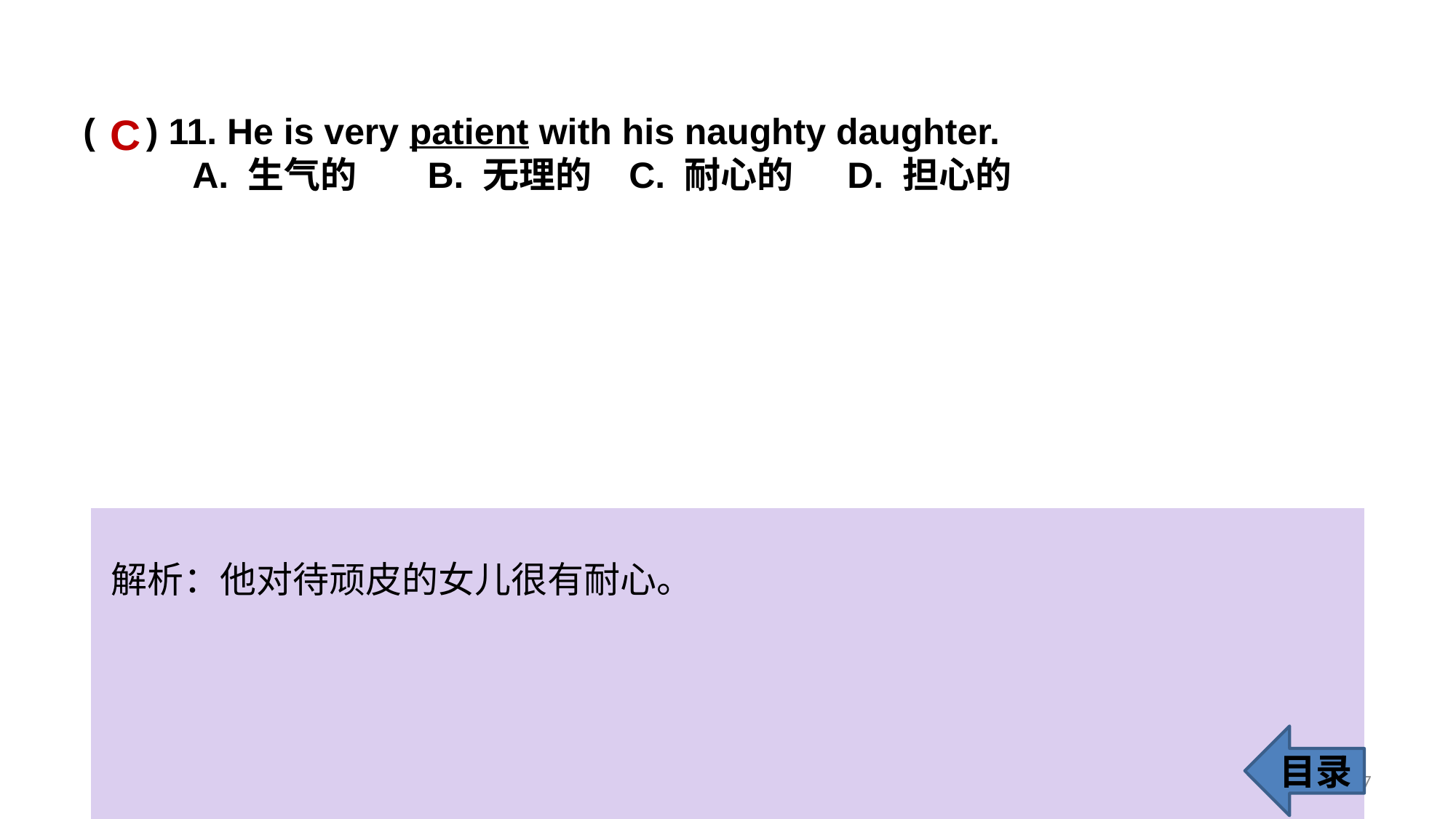

(     ) 11. He is very patient with his naughty daughter.
 	A. 生气的	 B. 无理的 	C. 耐心的 	D. 担心的
C

解析：他对待顽皮的女儿很有耐心。
目录
17